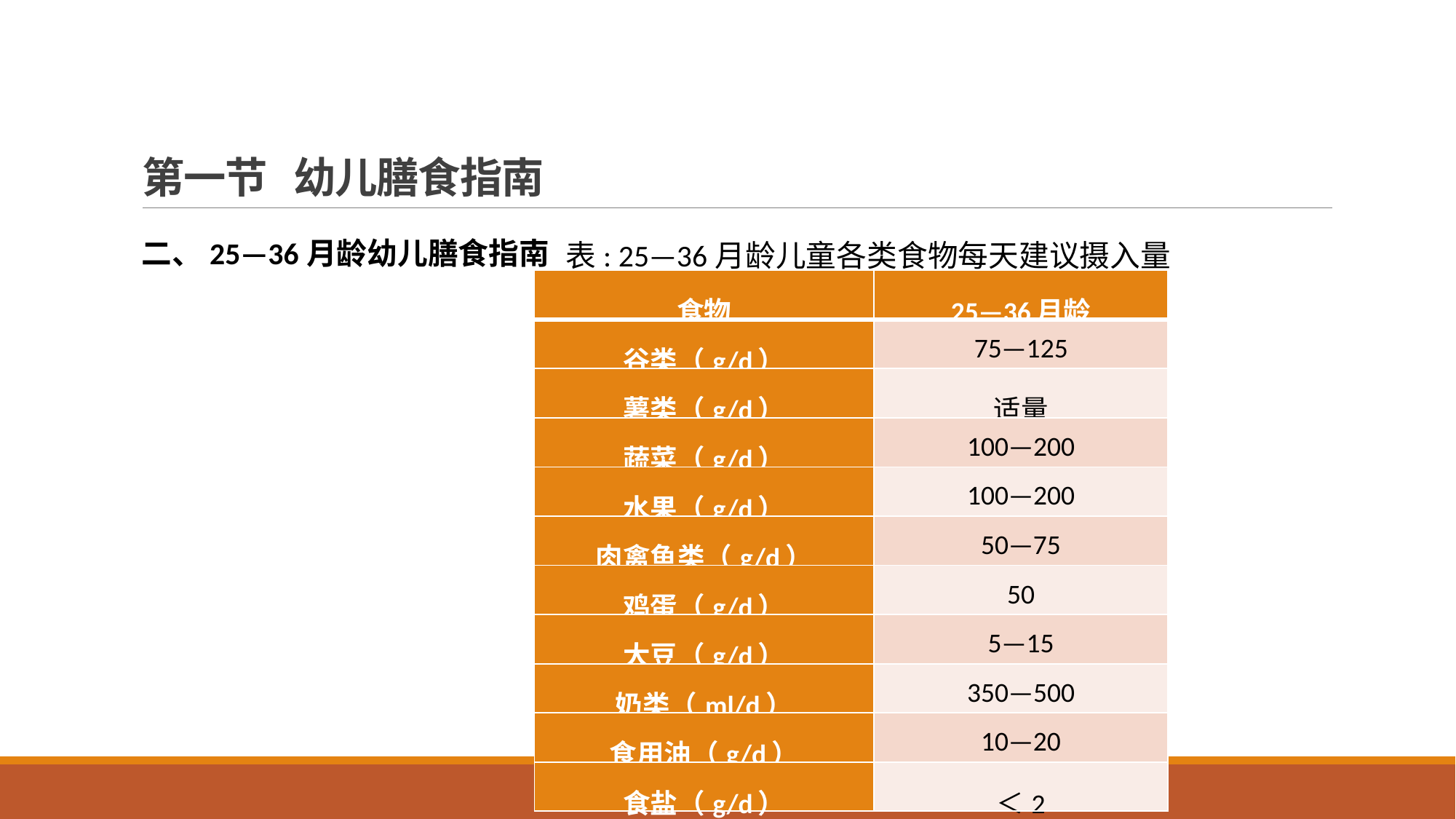

# 第一节   幼儿膳食指南
二、25—36月龄幼儿膳食指南
表: 25—36月龄儿童各类食物每天建议摄入量
| 食物 | 25—36月龄 |
| --- | --- |
| 谷类（g/d） | 75—125 |
| 薯类（g/d） | 适量 |
| 蔬菜（g/d） | 100—200 |
| 水果（g/d） | 100—200 |
| 肉禽鱼类（g/d） | 50—75 |
| 鸡蛋（g/d） | 50 |
| 大豆（g/d） | 5—15 |
| 奶类（ml/d） | 350—500 |
| 食用油（g/d） | 10—20 |
| 食盐（g/d） | ＜2 |